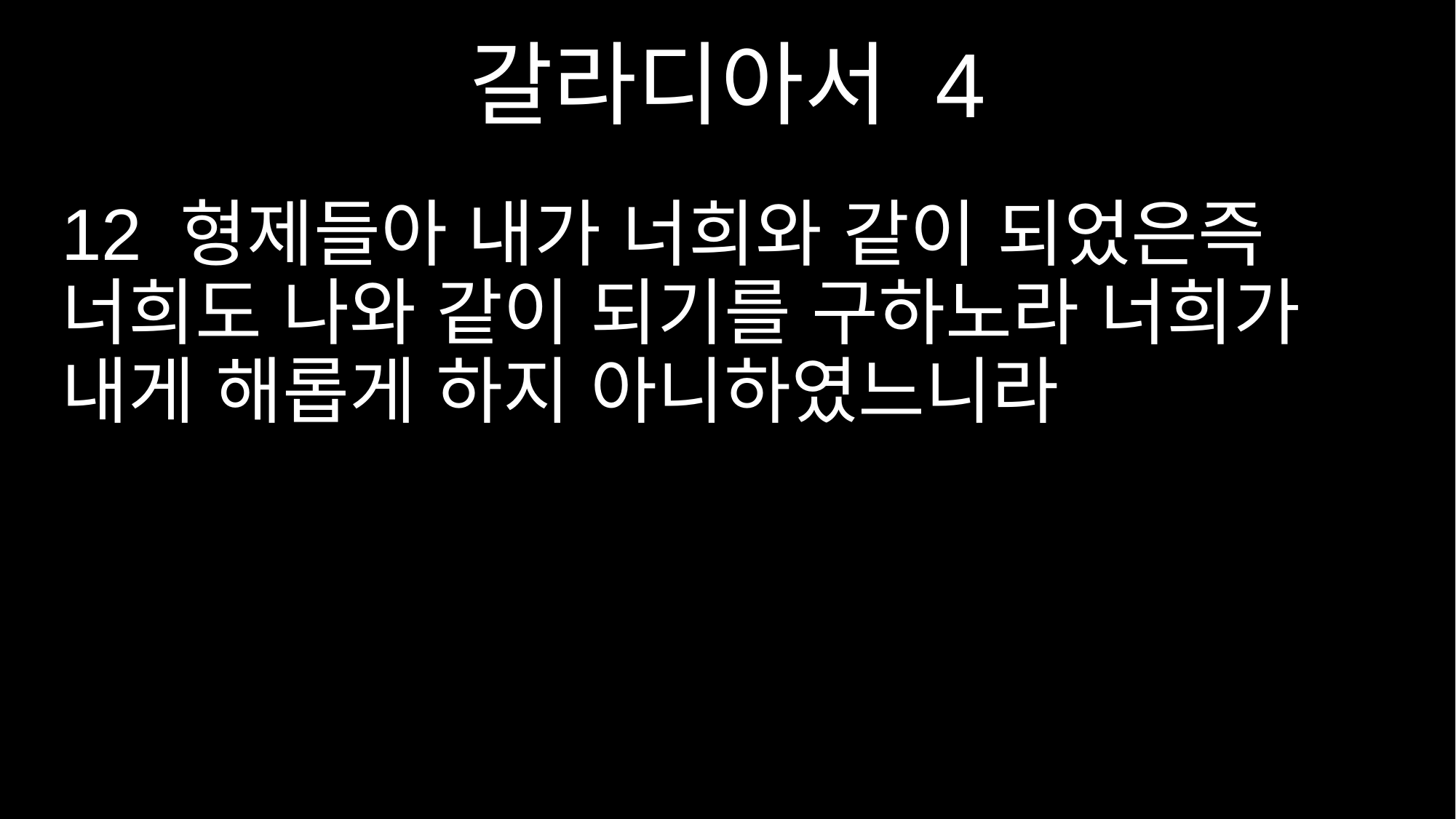

갈라디아서 4
12 형제들아 내가 너희와 같이 되었은즉 너희도 나와 같이 되기를 구하노라 너희가 내게 해롭게 하지 아니하였느니라